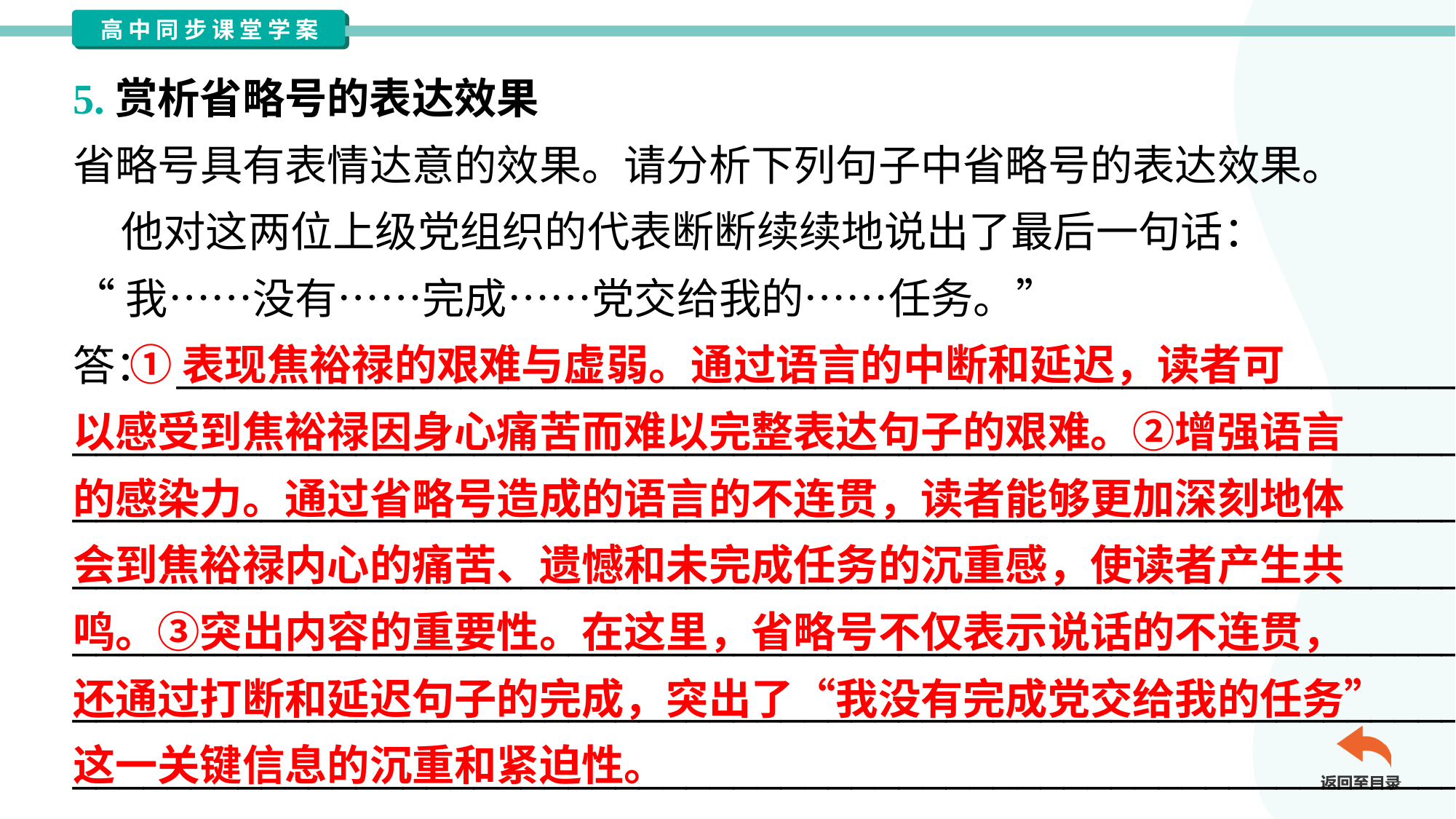

5.赏析省略号的表达效果
省略号具有表情达意的效果。请分析下列句子中省略号的表达效果。
    他对这两位上级党组织的代表断断续续地说出了最后一句话：
“我……没有……完成……党交给我的……任务。”
答： ________________________________________________________
_____________________________________________________________
_____________________________________________________________
_____________________________________________________________
_____________________________________________________________
_____________________________________________________________
_____________________________________________________________
      ①表现焦裕禄的艰难与虚弱。通过语言的中断和延迟，读者可
以感受到焦裕禄因身心痛苦而难以完整表达句子的艰难。②增强语言
的感染力。通过省略号造成的语言的不连贯，读者能够更加深刻地体
会到焦裕禄内心的痛苦、遗憾和未完成任务的沉重感，使读者产生共
鸣。③突出内容的重要性。在这里，省略号不仅表示说话的不连贯，
还通过打断和延迟句子的完成，突出了“我没有完成党交给我的任务”
这一关键信息的沉重和紧迫性。